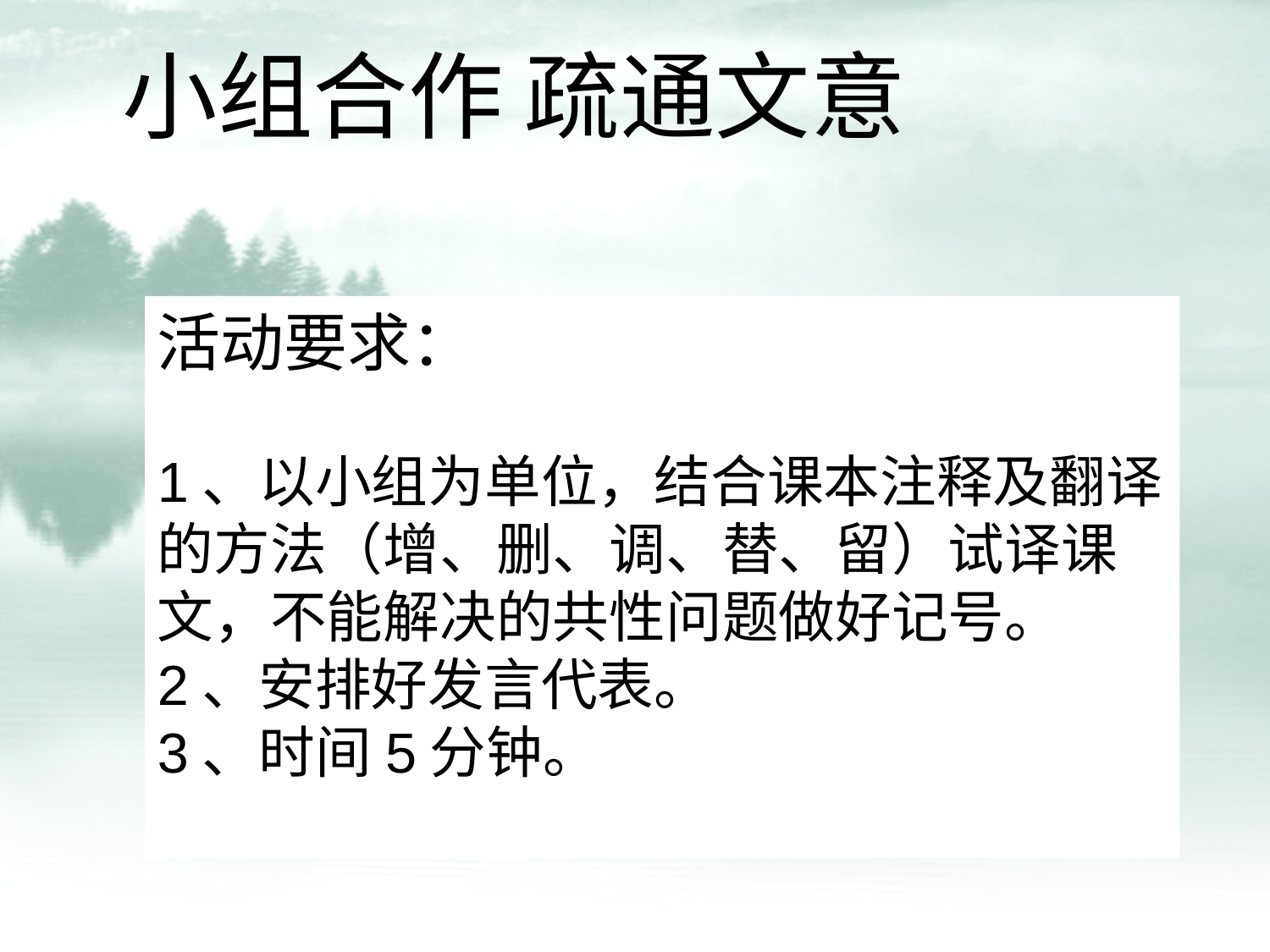

小组合作 疏通文意
活动要求：

1、以小组为单位，结合课本注释及翻译的方法（增、删、调、替、留）试译课文，不能解决的共性问题做好记号。
2、安排好发言代表。
3、时间5分钟。